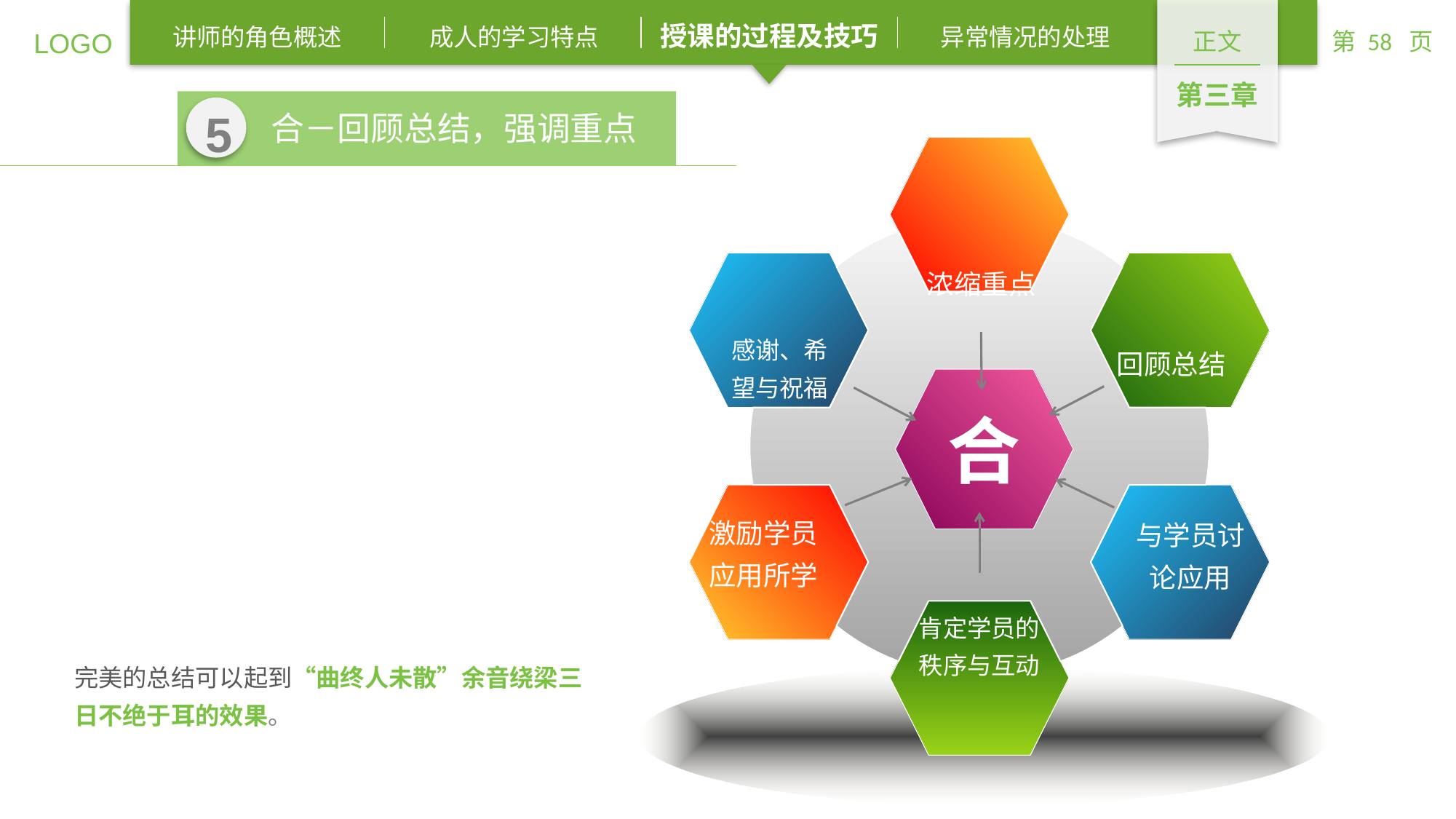

5
合－回顾总结，强调重点

浓缩重点
感谢、希望与祝福
回顾总结

合
激励学员应用所学
与学员讨论应用
肯定学员的秩序与互动
完美的总结可以起到“曲终人未散”余音绕梁三日不绝于耳的效果。